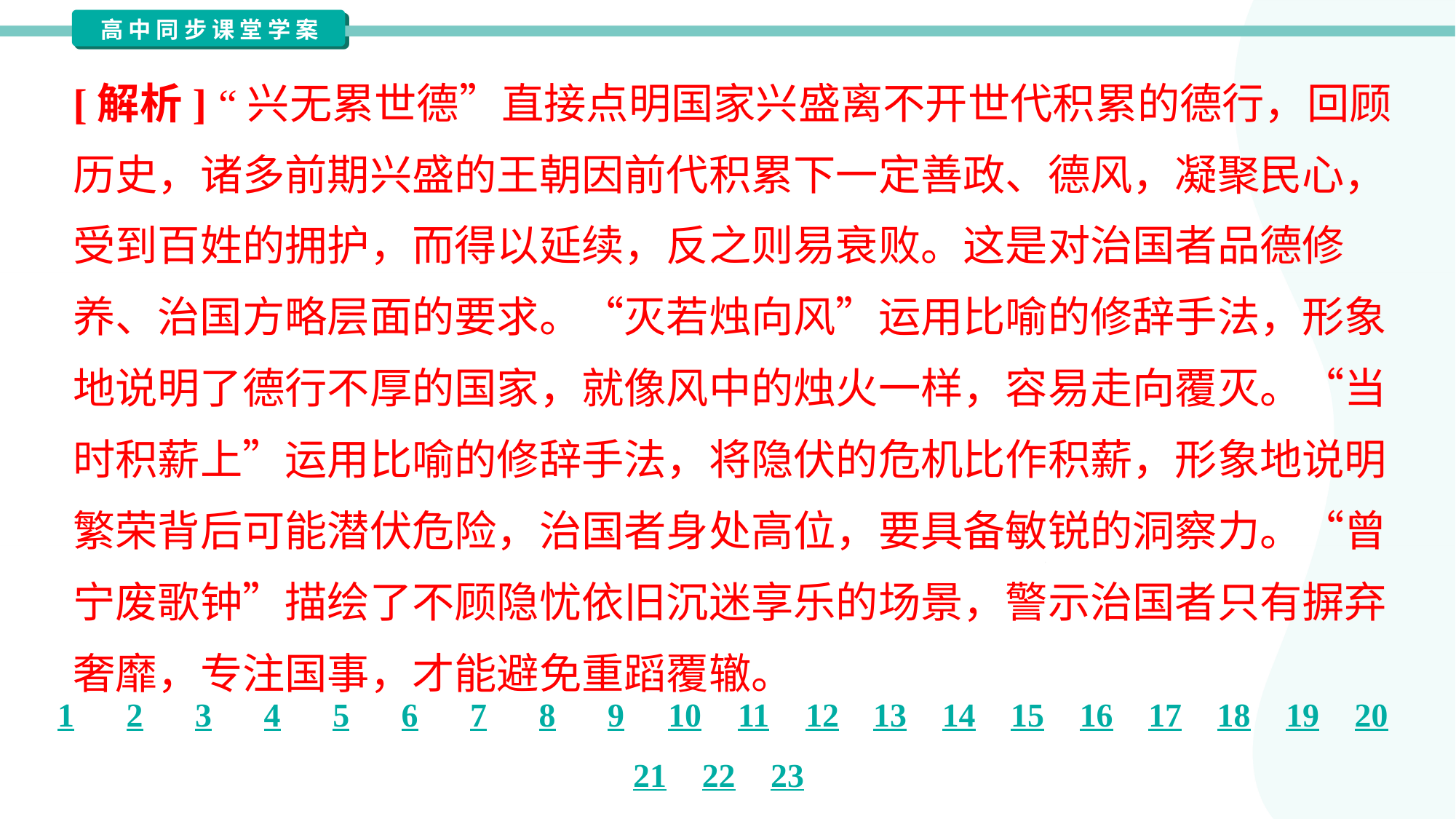

[解析] “兴无累世德”直接点明国家兴盛离不开世代积累的德行，回顾
历史，诸多前期兴盛的王朝因前代积累下一定善政、德风，凝聚民心，
受到百姓的拥护，而得以延续，反之则易衰败。这是对治国者品德修
养、治国方略层面的要求。“灭若烛向风”运用比喻的修辞手法，形象
地说明了德行不厚的国家，就像风中的烛火一样，容易走向覆灭。“当
时积薪上”运用比喻的修辞手法，将隐伏的危机比作积薪，形象地说明
繁荣背后可能潜伏危险，治国者身处高位，要具备敏锐的洞察力。“曾
宁废歌钟”描绘了不顾隐忧依旧沉迷享乐的场景，警示治国者只有摒弃
奢靡，专注国事，才能避免重蹈覆辙。